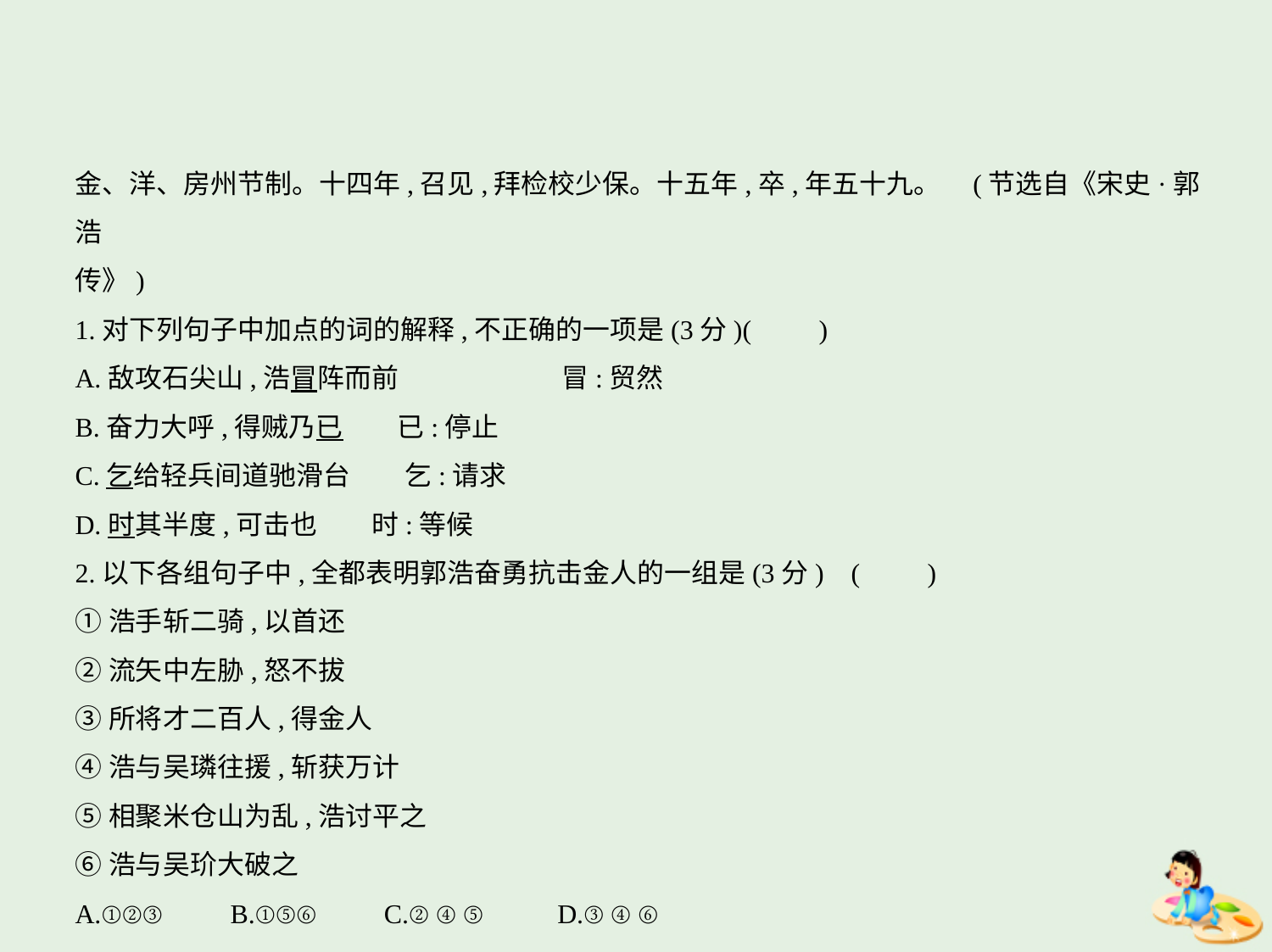

金、洋、房州节制。十四年,召见,拜检校少保。十五年,卒,年五十九。 (节选自《宋史·郭浩
传》)
1.对下列句子中加点的词的解释,不正确的一项是(3分)(　　)
A.敌攻石尖山,浩冒阵而前　　　　　　冒:贸然
B.奋力大呼,得贼乃已　　已:停止
C.乞给轻兵间道驰滑台　　乞:请求
D.时其半度,可击也　　时:等候
2.以下各组句子中,全都表明郭浩奋勇抗击金人的一组是(3分) (　　)
①浩手斩二骑,以首还
②流矢中左胁,怒不拔
③所将才二百人,得金人
④浩与吴璘往援,斩获万计
⑤相聚米仓山为乱,浩讨平之
⑥浩与吴玠大破之
A.①②③　　B.①⑤⑥　　C.②④⑤　　D.③④⑥